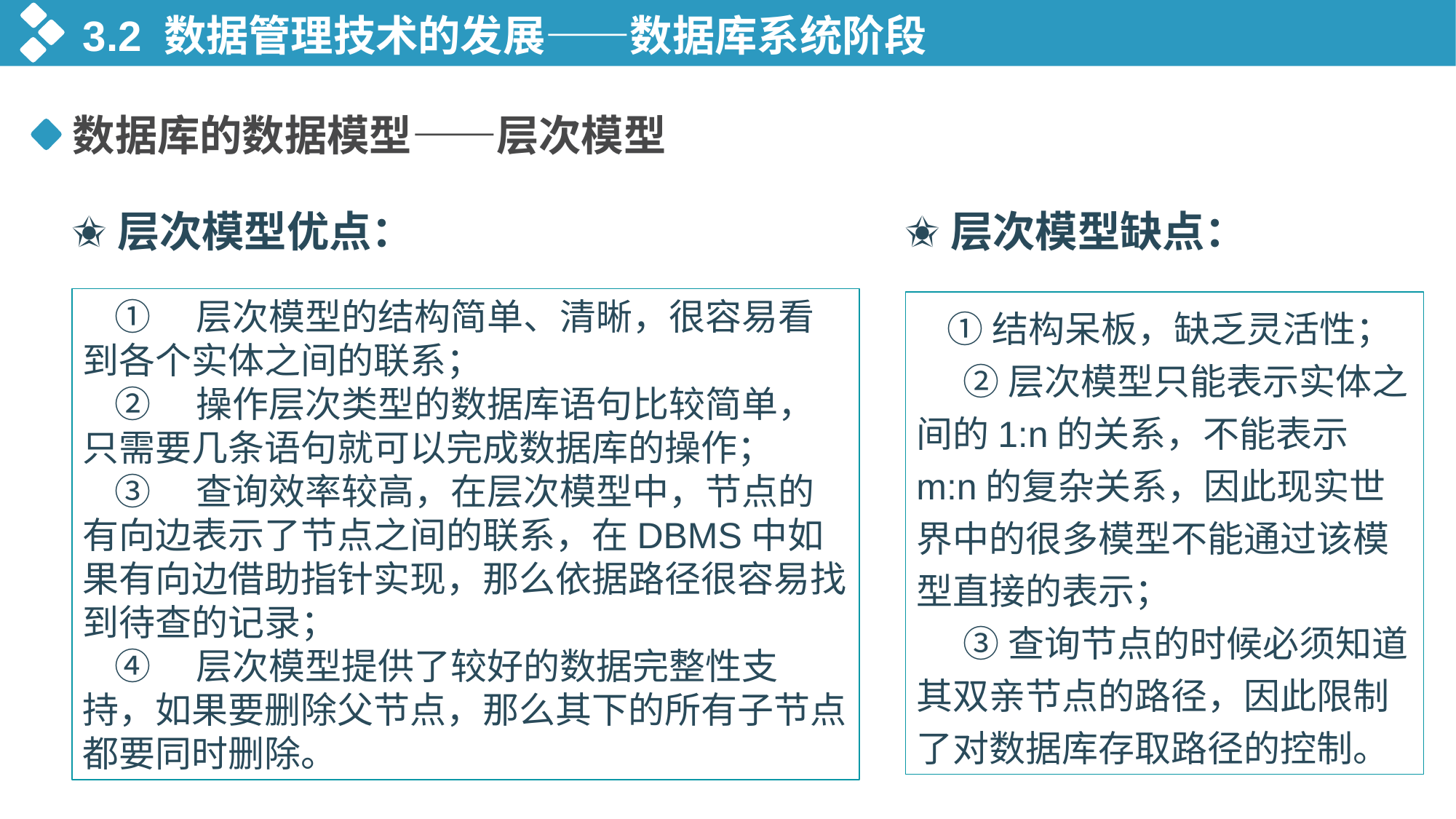

3.2 数据管理技术的发展——数据库系统阶段

数据库的数据模型——层次模型

✬层次模型优点：
✬层次模型缺点：
①　层次模型的结构简单、清晰，很容易看到各个实体之间的联系；
②　操作层次类型的数据库语句比较简单，只需要几条语句就可以完成数据库的操作；
③　查询效率较高，在层次模型中，节点的有向边表示了节点之间的联系，在DBMS中如果有向边借助指针实现，那么依据路径很容易找到待查的记录；
④　层次模型提供了较好的数据完整性支持，如果要删除父节点，那么其下的所有子节点都要同时删除。
①结构呆板，缺乏灵活性；
  ②层次模型只能表示实体之间的1:n的关系，不能表示m:n的复杂关系，因此现实世界中的很多模型不能通过该模型直接的表示；
  ③查询节点的时候必须知道其双亲节点的路径，因此限制了对数据库存取路径的控制。